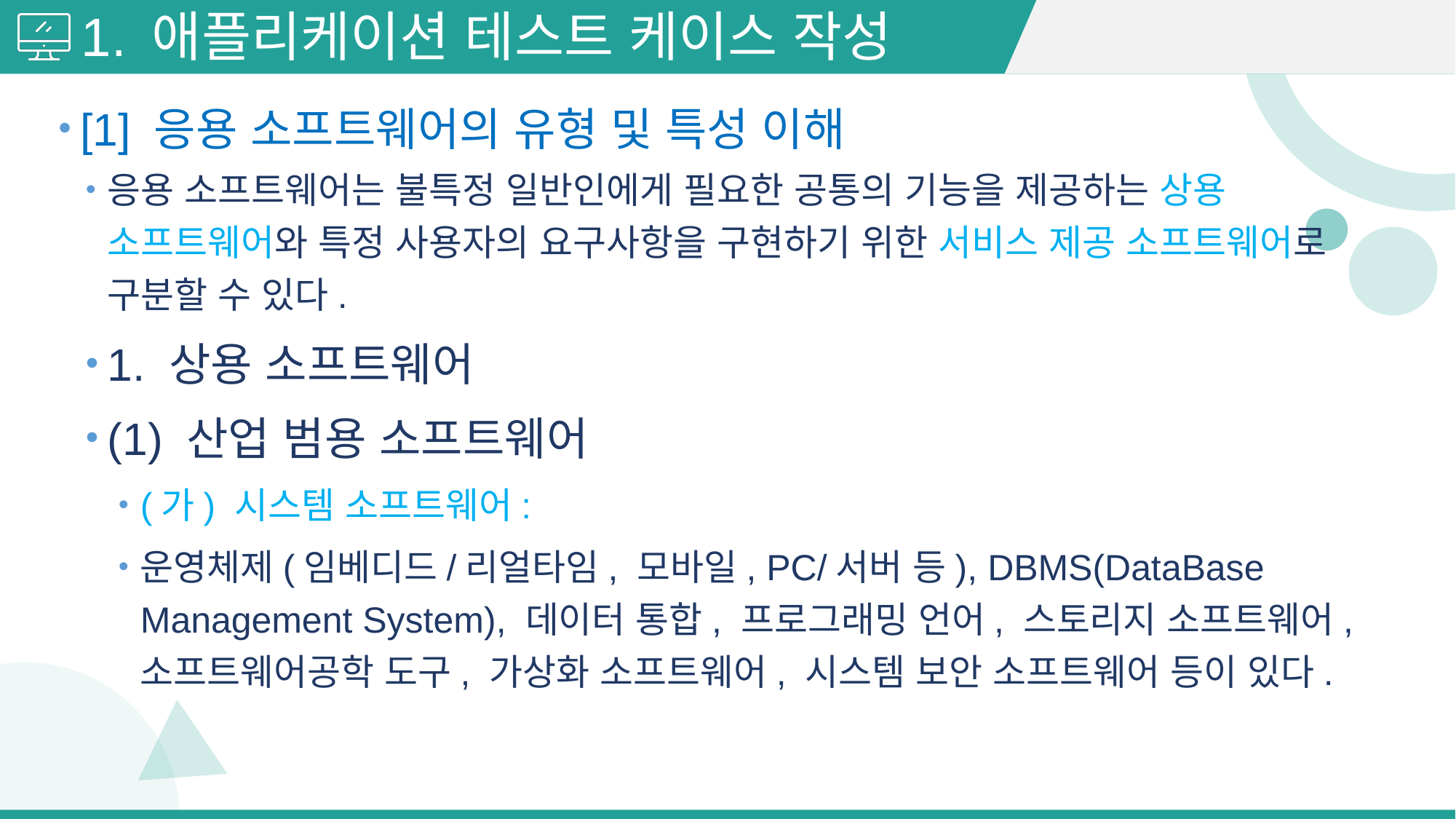

# 1. 애플리케이션 테스트 케이스 작성
[1] 응용 소프트웨어의 유형 및 특성 이해
응용 소프트웨어는 불특정 일반인에게 필요한 공통의 기능을 제공하는 상용 소프트웨어와 특정 사용자의 요구사항을 구현하기 위한 서비스 제공 소프트웨어로 구분할 수 있다.
1. 상용 소프트웨어
(1) 산업 범용 소프트웨어
(가) 시스템 소프트웨어:
운영체제(임베디드/리얼타임, 모바일, PC/서버 등), DBMS(DataBase Management System), 데이터 통합, 프로그래밍 언어, 스토리지 소프트웨어, 소프트웨어공학 도구, 가상화 소프트웨어, 시스템 보안 소프트웨어 등이 있다.